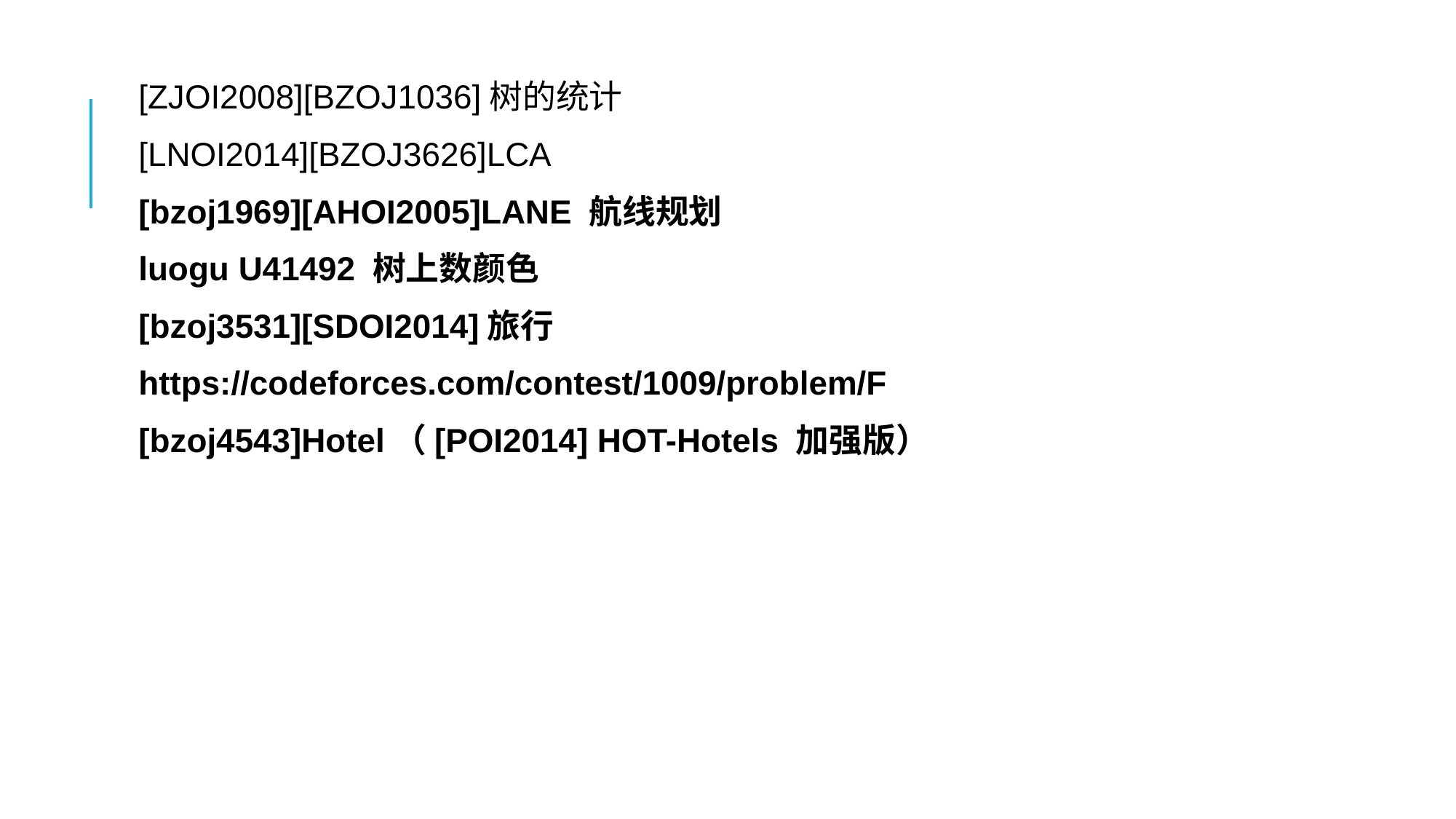

[ZJOI2008][BZOJ1036]树的统计
[LNOI2014][BZOJ3626]LCA
[bzoj1969][AHOI2005]LANE 航线规划
luogu U41492 树上数颜色
[bzoj3531][SDOI2014]旅行
https://codeforces.com/contest/1009/problem/F
[bzoj4543]Hotel（[POI2014] HOT-Hotels 加强版）